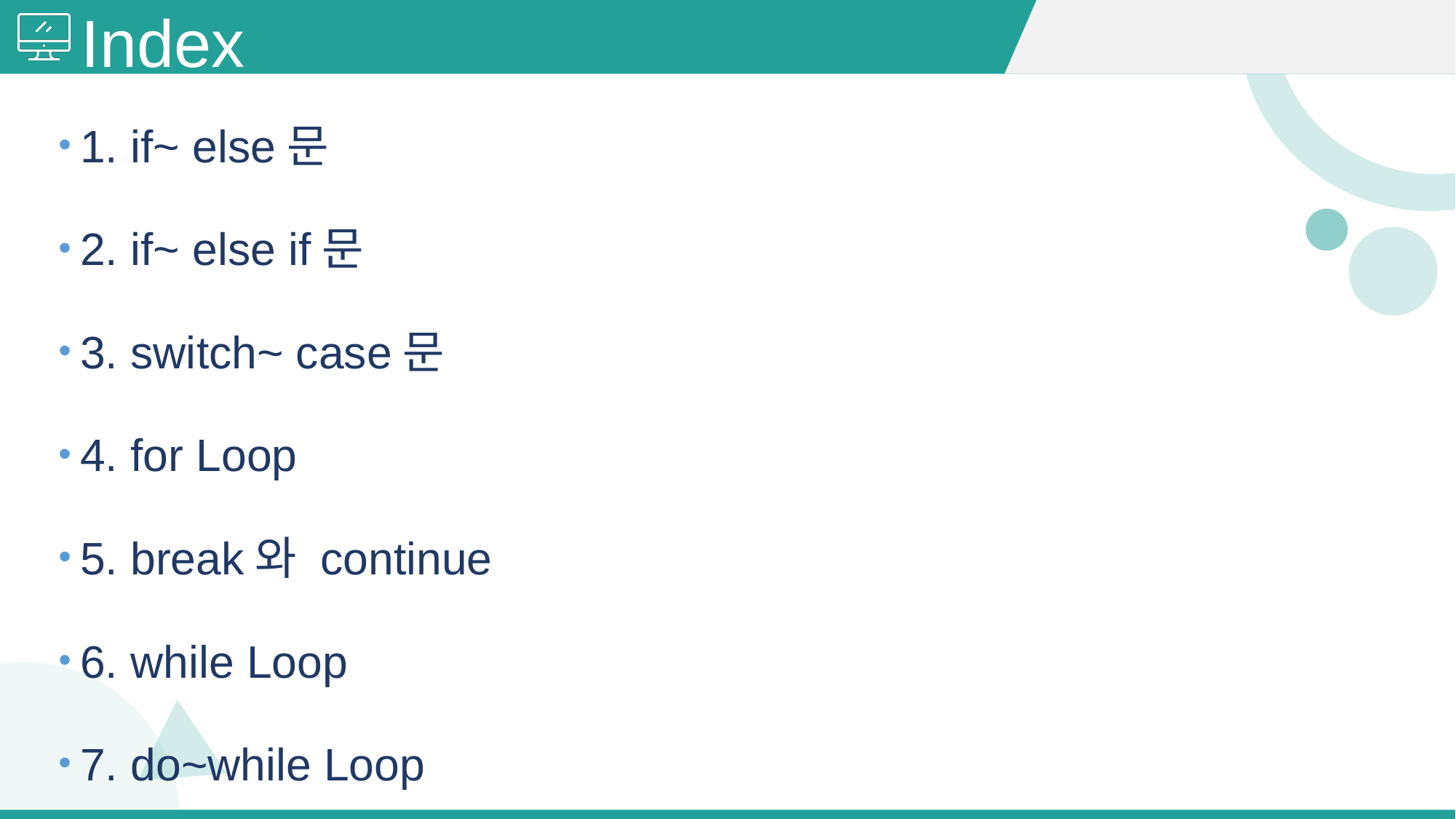

# Index
1. if~ else문
2. if~ else if문
3. switch~ case문
4. for Loop
5. break와 continue
6. while Loop
7. do~while Loop